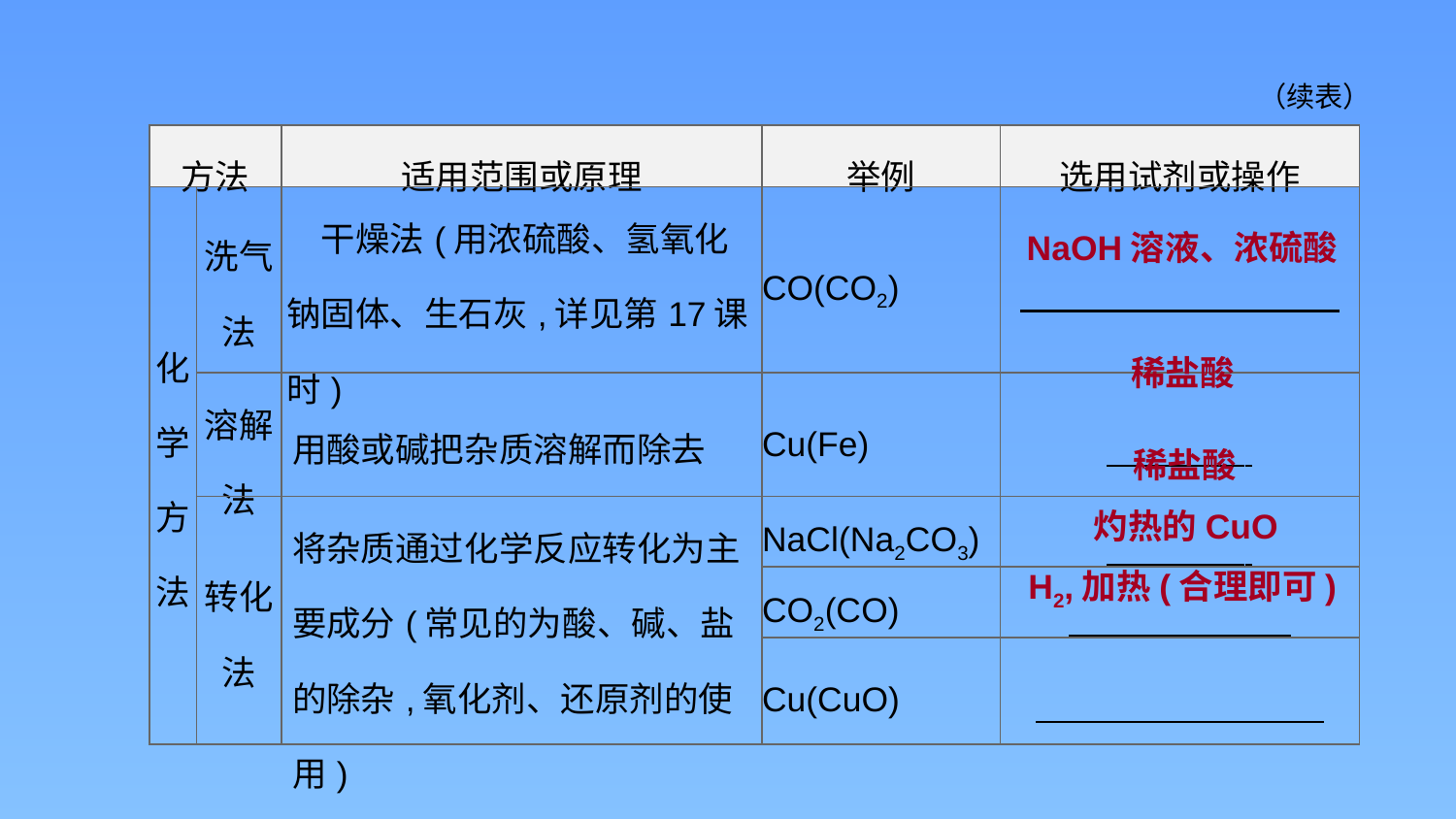

（续表）
| 方法 |  | 适用范围或原理 | 举例 | 选用试剂或操作 |
| --- | --- | --- | --- | --- |
| 化学方法 | 洗气法 | 干燥法(用浓硫酸、氢氧化钠固体、生石灰,详见第17课时) | CO(CO2) |  |
|  | 溶解法 | 用酸或碱把杂质溶解而除去 | Cu(Fe) |  |
|  | 转化法 | 将杂质通过化学反应转化为主要成分(常见的为酸、碱、盐的除杂,氧化剂、还原剂的使用) | NaCl(Na2CO3) |  |
|  |  |  | CO2(CO) |  |
|  |  |  | Cu(CuO) |  |
NaOH溶液、浓硫酸
稀盐酸
稀盐酸
灼热的CuO
H2,加热(合理即可)